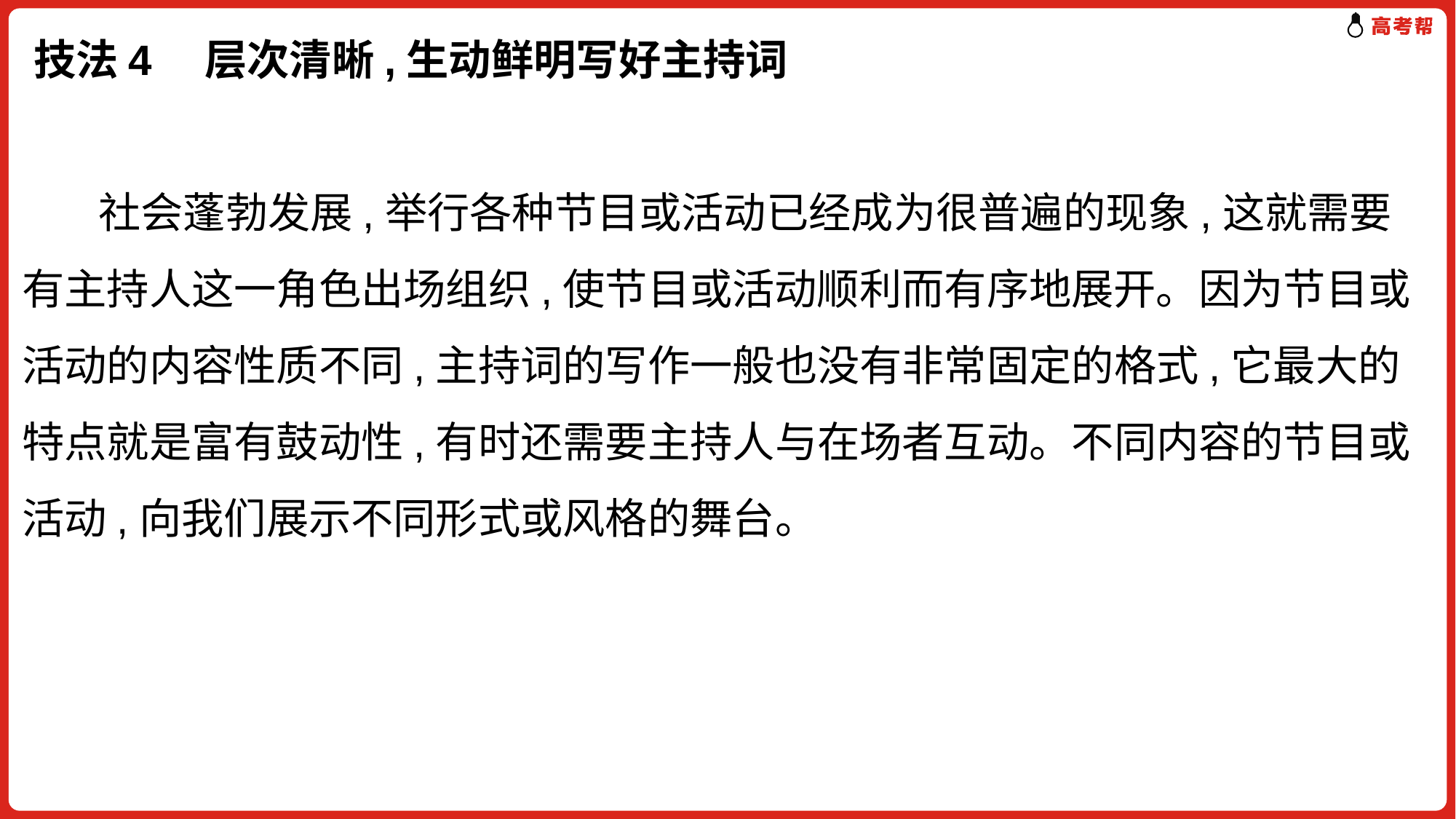

# 技法4　层次清晰,生动鲜明写好主持词
       社会蓬勃发展,举行各种节目或活动已经成为很普遍的现象,这就需要有主持人这一角色出场组织,使节目或活动顺利而有序地展开。因为节目或活动的内容性质不同,主持词的写作一般也没有非常固定的格式,它最大的特点就是富有鼓动性,有时还需要主持人与在场者互动。不同内容的节目或活动,向我们展示不同形式或风格的舞台。